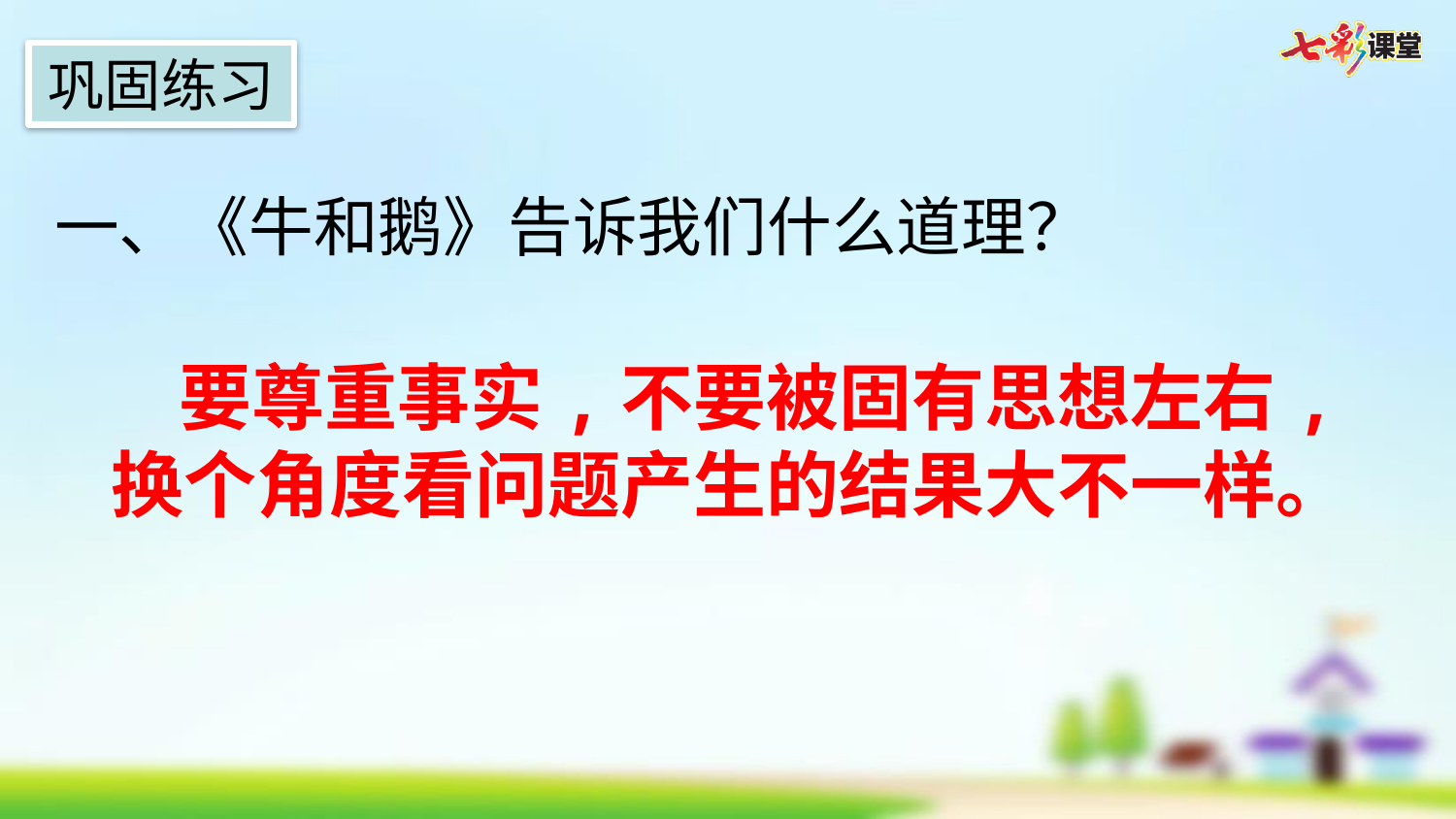

巩固练习
一、《牛和鹅》告诉我们什么道理？
   要尊重事实,不要被固有思想左右,换个角度看问题产生的结果大不一样。